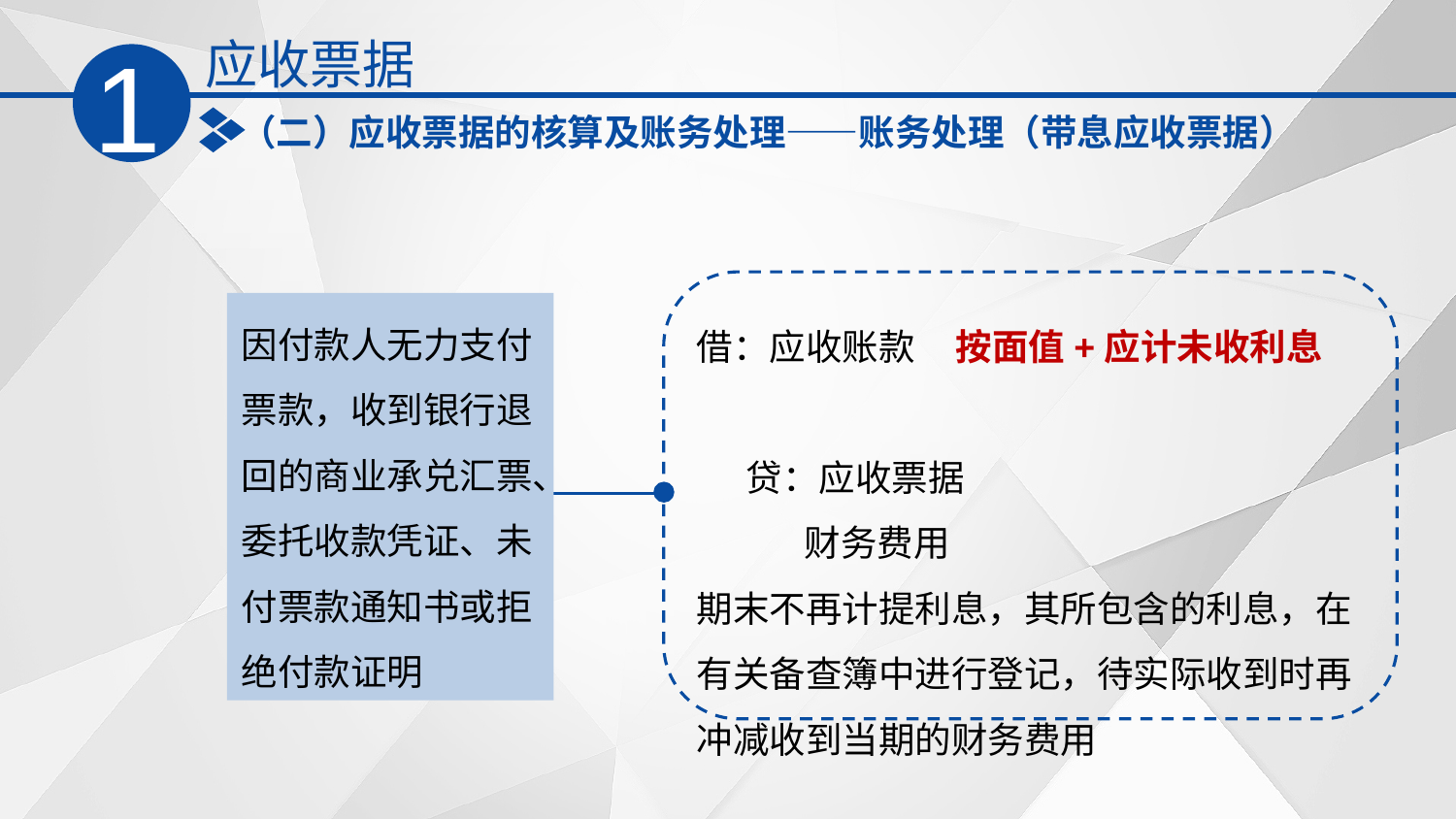

应收票据
1

（二）应收票据的核算及账务处理——账务处理（带息应收票据）

因付款人无力支付票款，收到银行退回的商业承兑汇票、委托收款凭证、未付票款通知书或拒绝付款证明
借：应收账款     按面值+应计未收利息
     贷：应收票据
            财务费用
期末不再计提利息，其所包含的利息，在有关备查簿中进行登记，待实际收到时再冲减收到当期的财务费用